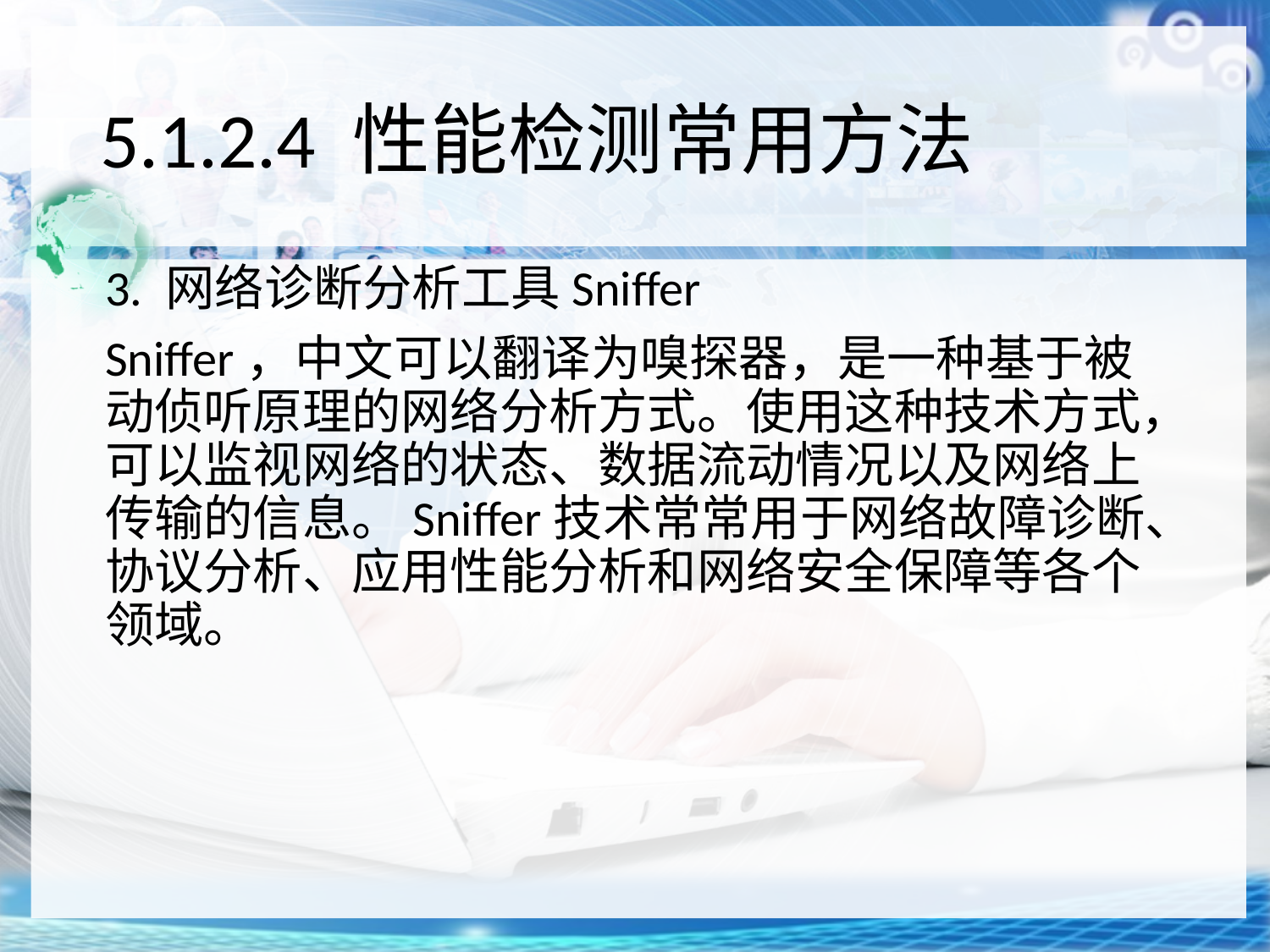

# 5.1.2.4 性能检测常用方法
3. 网络诊断分析工具Sniffer
Sniffer，中文可以翻译为嗅探器，是一种基于被动侦听原理的网络分析方式。使用这种技术方式，可以监视网络的状态、数据流动情况以及网络上传输的信息。Sniffer技术常常用于网络故障诊断、协议分析、应用性能分析和网络安全保障等各个领域。